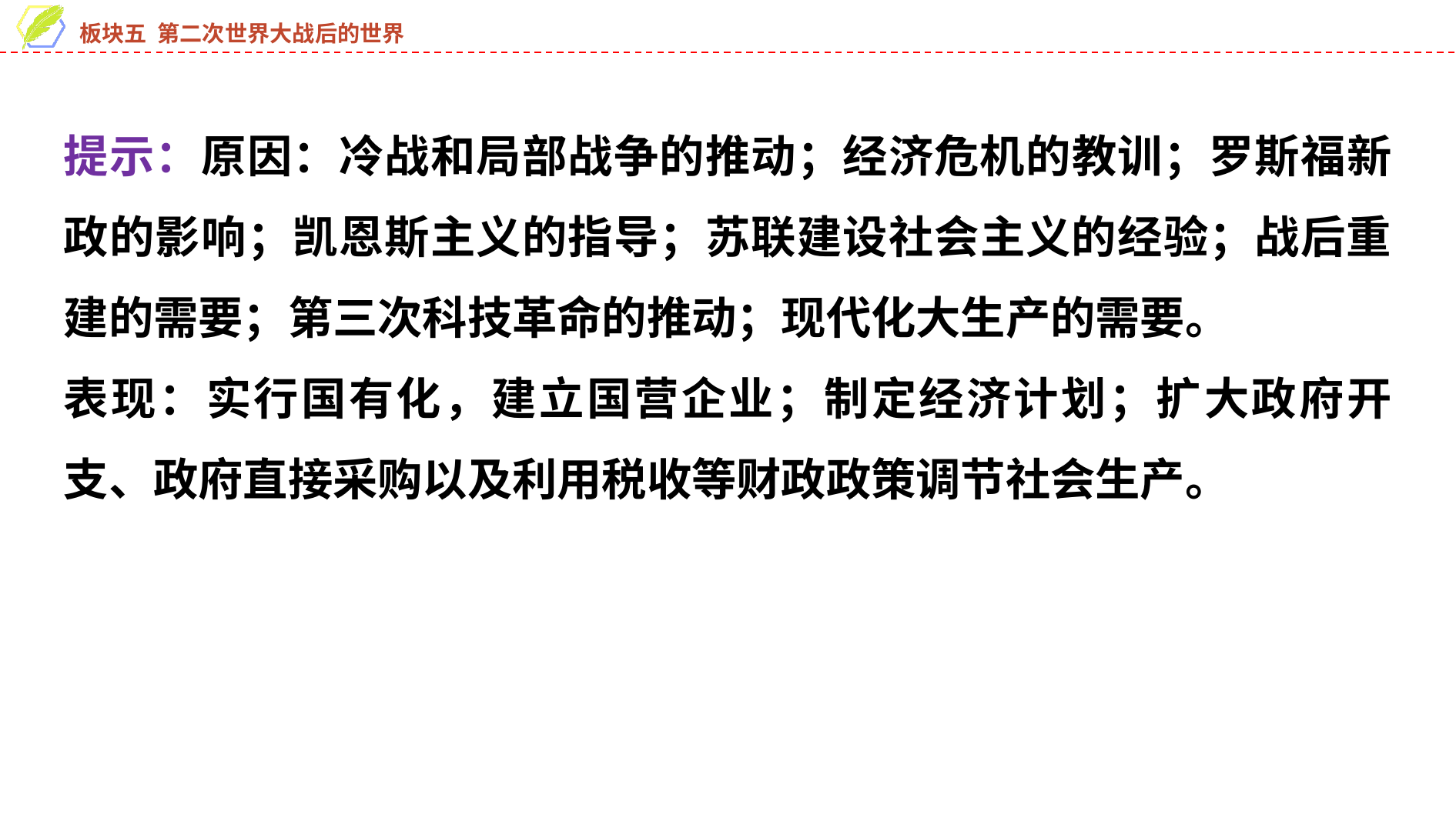

提示：原因：冷战和局部战争的推动；经济危机的教训；罗斯福新政的影响；凯恩斯主义的指导；苏联建设社会主义的经验；战后重建的需要；第三次科技革命的推动；现代化大生产的需要。
表现：实行国有化，建立国营企业；制定经济计划；扩大政府开支、政府直接采购以及利用税收等财政政策调节社会生产。